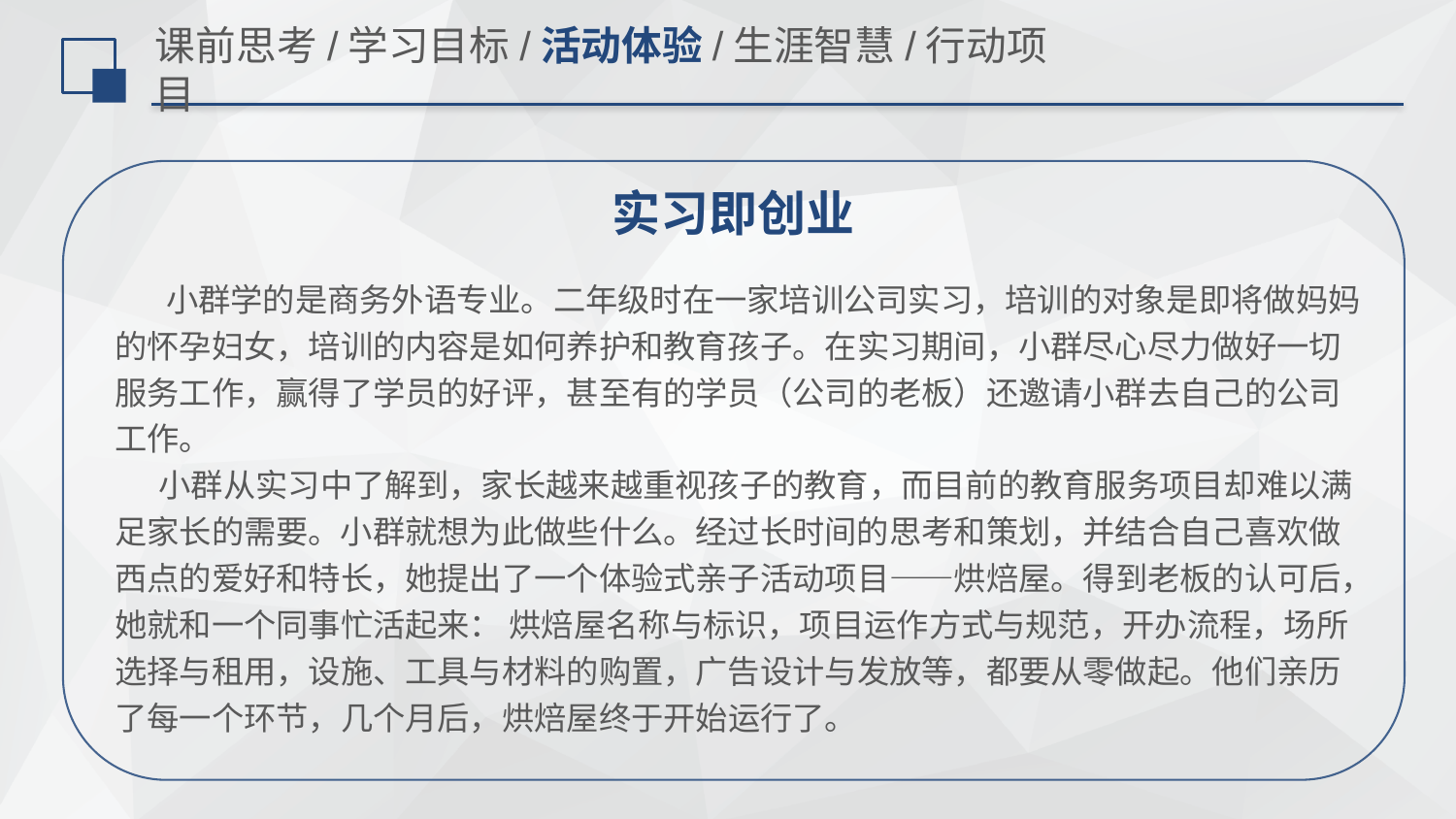

# 课前思考/学习目标/活动体验/生涯智慧/行动项目

实习即创业
      小群学的是商务外语专业。二年级时在一家培训公司实习，培训的对象是即将做妈妈的怀孕妇女，培训的内容是如何养护和教育孩子。在实习期间，小群尽心尽力做好一切服务工作，赢得了学员的好评，甚至有的学员（公司的老板）还邀请小群去自己的公司工作。
     小群从实习中了解到，家长越来越重视孩子的教育，而目前的教育服务项目却难以满足家长的需要。小群就想为此做些什么。经过长时间的思考和策划，并结合自己喜欢做西点的爱好和特长，她提出了一个体验式亲子活动项目——烘焙屋。得到老板的认可后，她就和一个同事忙活起来： 烘焙屋名称与标识，项目运作方式与规范，开办流程，场所选择与租用，设施、工具与材料的购置，广告设计与发放等，都要从零做起。他们亲历了每一个环节，几个月后，烘焙屋终于开始运行了。